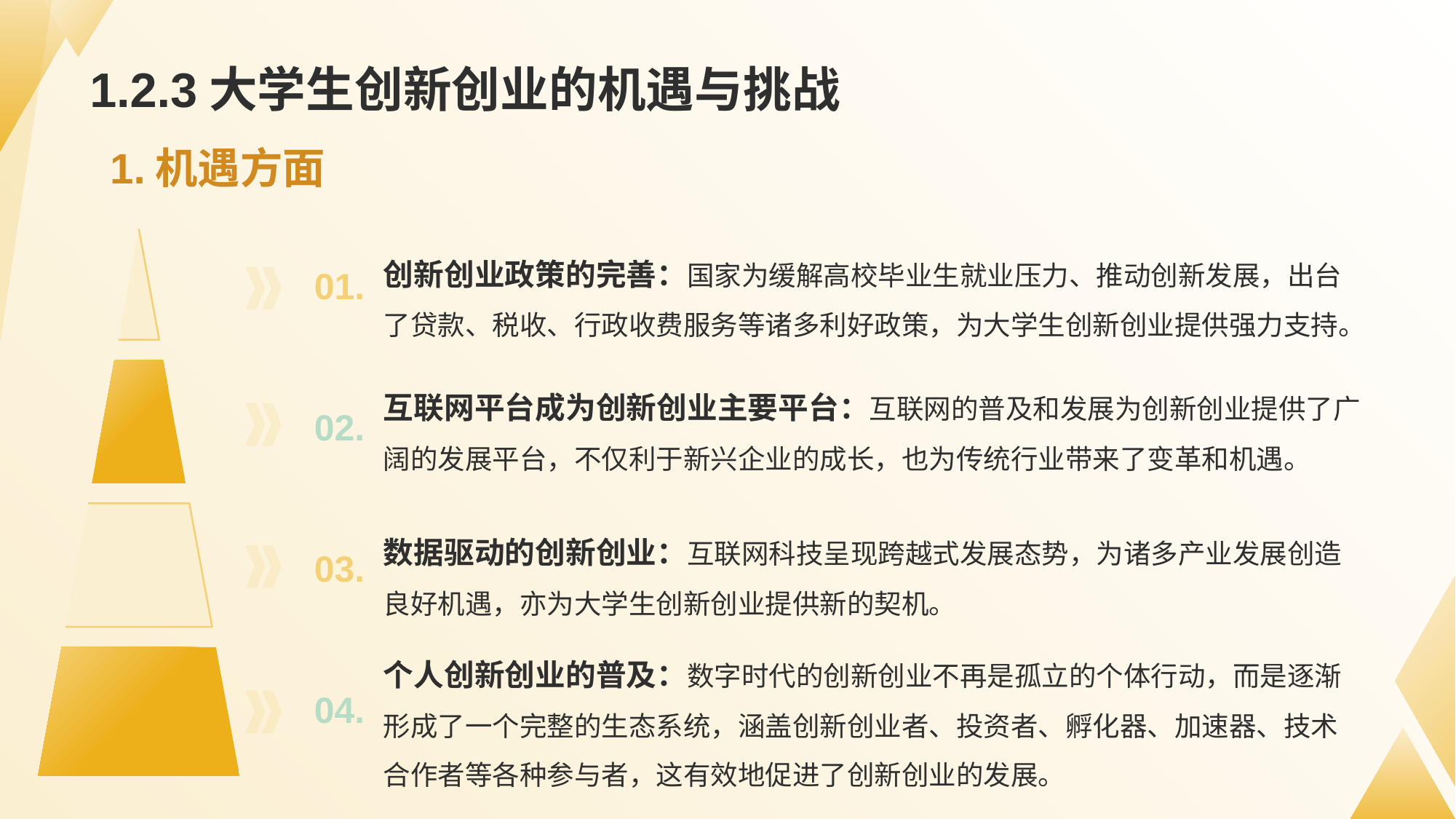

# 1.2.3大学生创新创业的机遇与挑战
1.机遇方面

01.

02.

03.

04.

创新创业政策的完善：国家为缓解高校毕业生就业压力、推动创新发展，出台了贷款、税收、行政收费服务等诸多利好政策，为大学生创新创业提供强力支持。
互联网平台成为创新创业主要平台：互联网的普及和发展为创新创业提供了广阔的发展平台，不仅利于新兴企业的成长，也为传统行业带来了变革和机遇。
数据驱动的创新创业：互联网科技呈现跨越式发展态势，为诸多产业发展创造良好机遇，亦为大学生创新创业提供新的契机。
个人创新创业的普及：数字时代的创新创业不再是孤立的个体行动，而是逐渐形成了一个完整的生态系统，涵盖创新创业者、投资者、孵化器、加速器、技术合作者等各种参与者，这有效地促进了创新创业的发展。